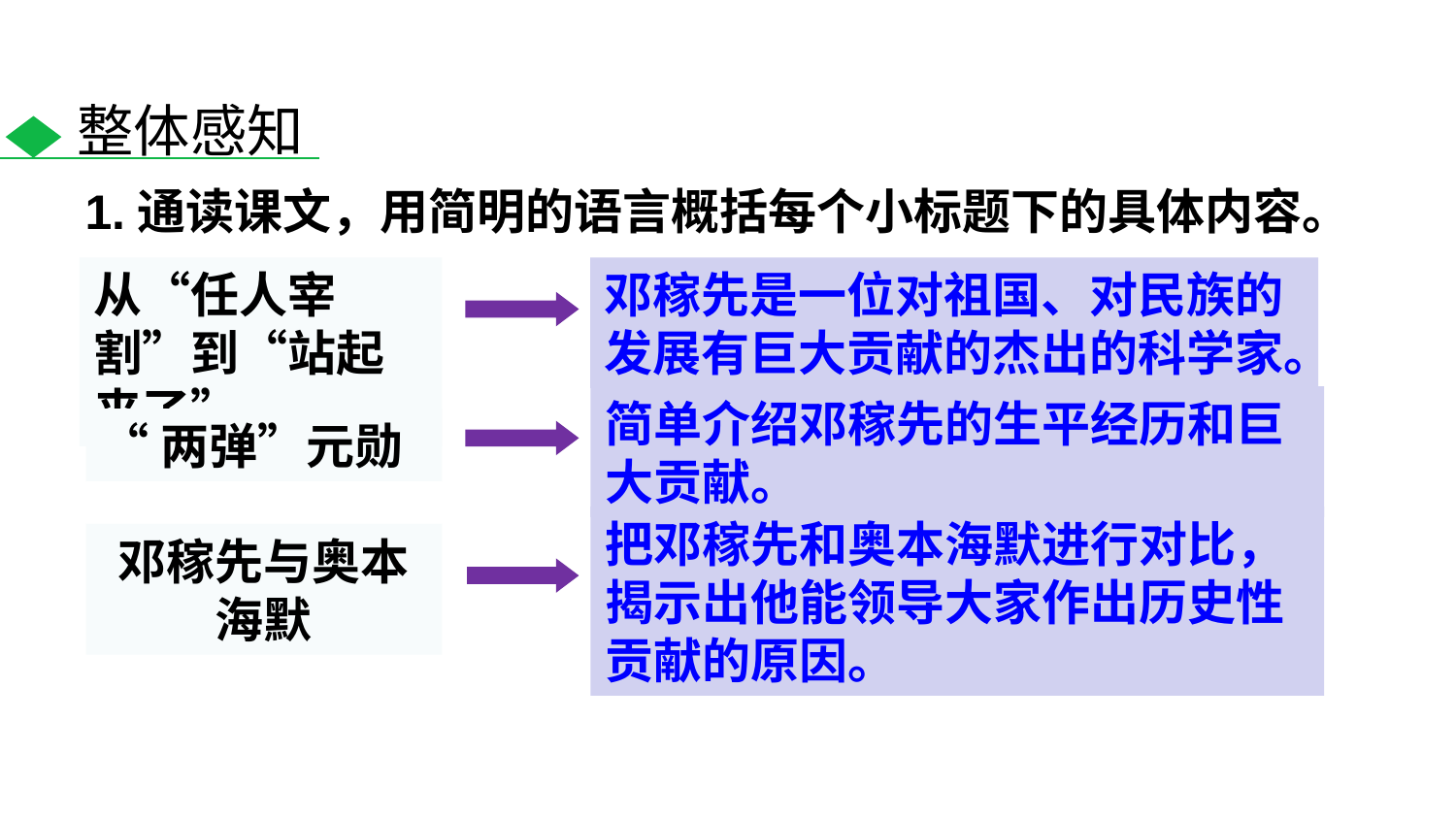

整体感知

1.通读课文，用简明的语言概括每个小标题下的具体内容。
从“任人宰割”到“站起来了”
邓稼先是一位对祖国、对民族的发展有巨大贡献的杰出的科学家。

简单介绍邓稼先的生平经历和巨大贡献。
“两弹”元勋

把邓稼先和奥本海默进行对比，揭示出他能领导大家作出历史性贡献的原因。
邓稼先与奥本海默